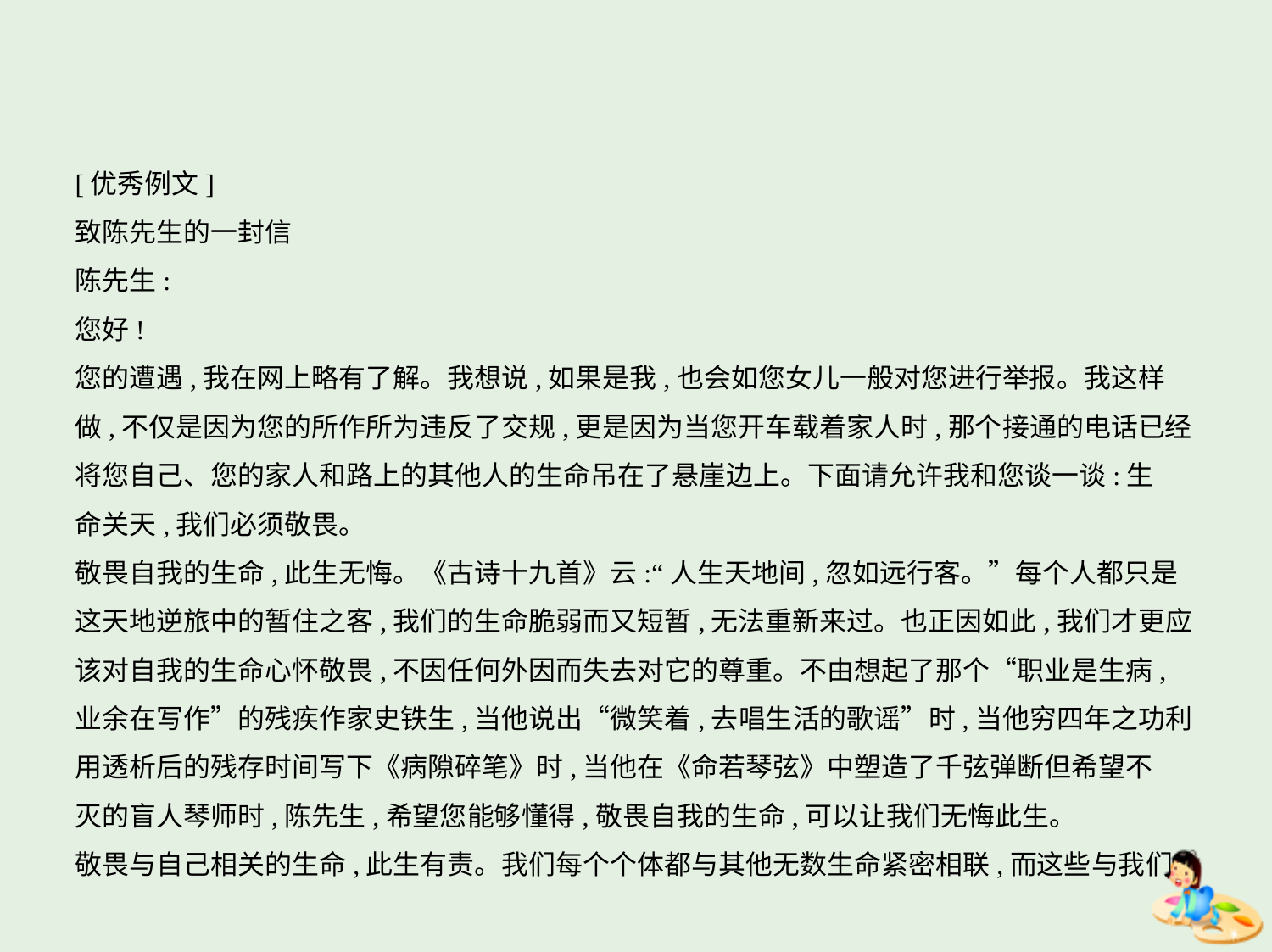

[优秀例文]
致陈先生的一封信
陈先生:
您好!
您的遭遇,我在网上略有了解。我想说,如果是我,也会如您女儿一般对您进行举报。我这样
做,不仅是因为您的所作所为违反了交规,更是因为当您开车载着家人时,那个接通的电话已经
将您自己、您的家人和路上的其他人的生命吊在了悬崖边上。下面请允许我和您谈一谈:生
命关天,我们必须敬畏。
敬畏自我的生命,此生无悔。《古诗十九首》云:“人生天地间,忽如远行客。”每个人都只是
这天地逆旅中的暂住之客,我们的生命脆弱而又短暂,无法重新来过。也正因如此,我们才更应
该对自我的生命心怀敬畏,不因任何外因而失去对它的尊重。不由想起了那个“职业是生病,
业余在写作”的残疾作家史铁生,当他说出“微笑着,去唱生活的歌谣”时,当他穷四年之功利
用透析后的残存时间写下《病隙碎笔》时,当他在《命若琴弦》中塑造了千弦弹断但希望不
灭的盲人琴师时,陈先生,希望您能够懂得,敬畏自我的生命,可以让我们无悔此生。
敬畏与自己相关的生命,此生有责。我们每个个体都与其他无数生命紧密相联,而这些与我们